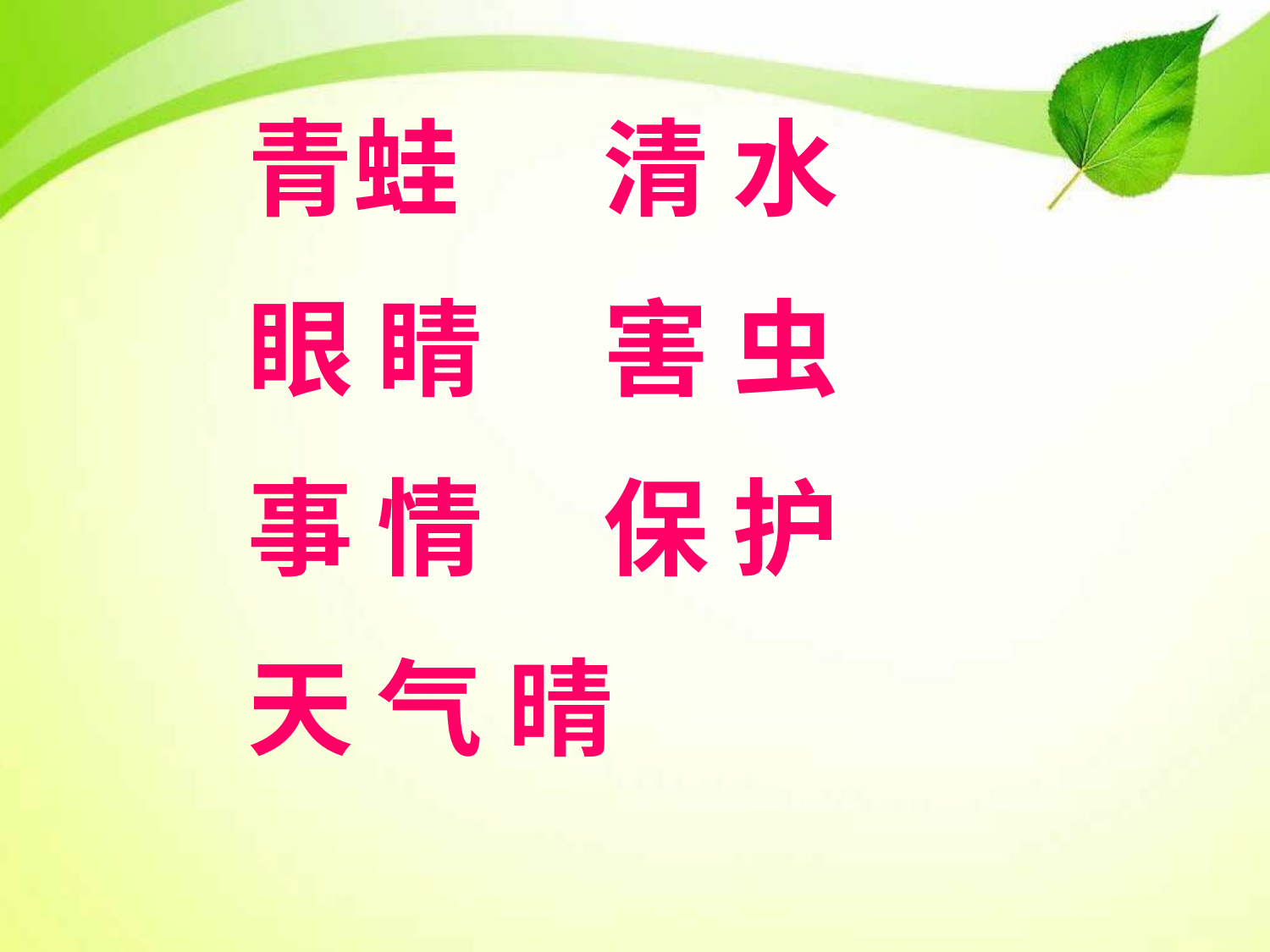

青蛙      清 水
眼 睛     害 虫
事 情     保 护
天 气 晴